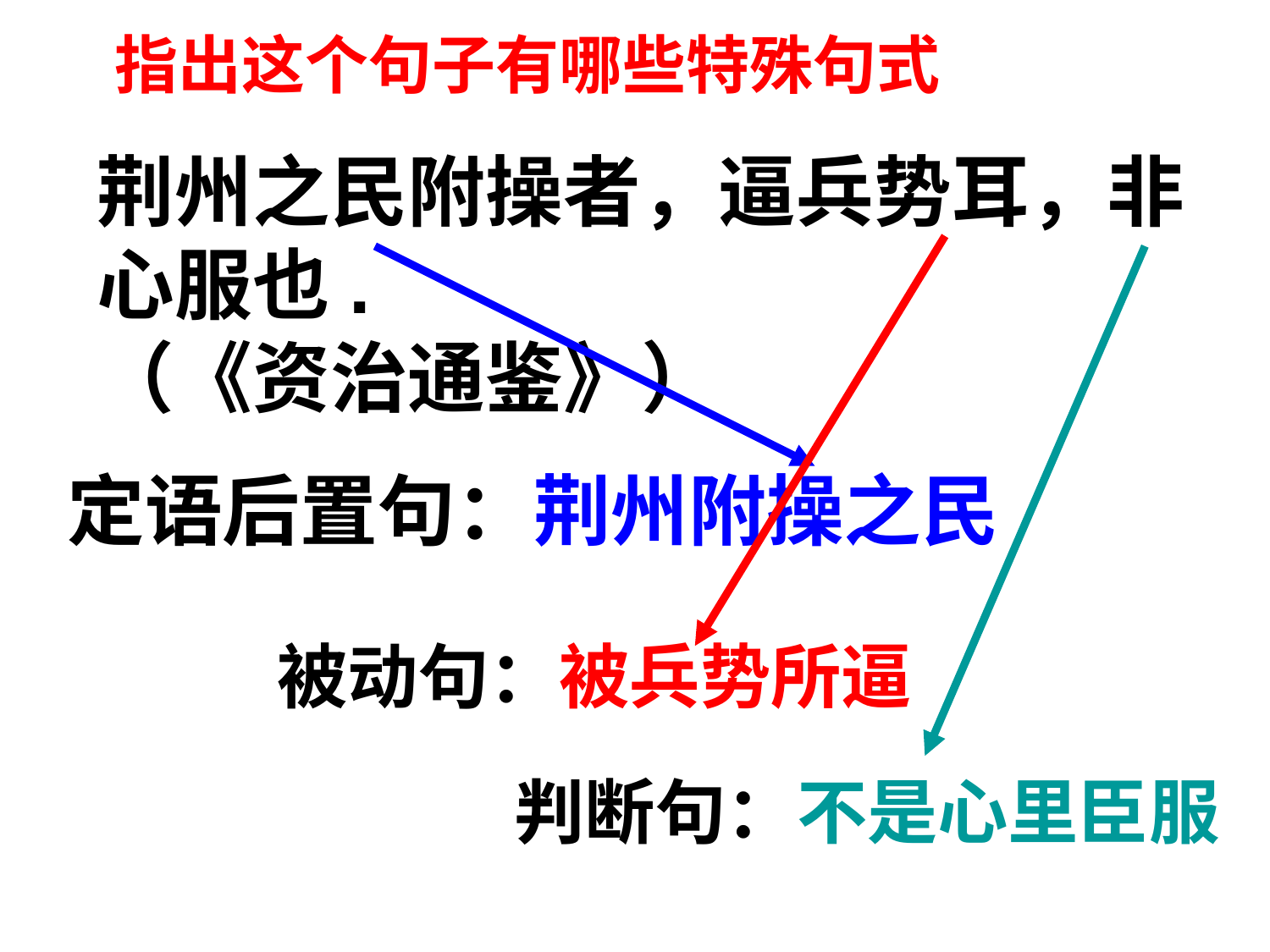

指出这个句子有哪些特殊句式
荆州之民附操者，逼兵势耳，非心服也.
（《资治通鉴》）

定语后置句：荆州附操之民
被动句：被兵势所逼
判断句：不是心里臣服